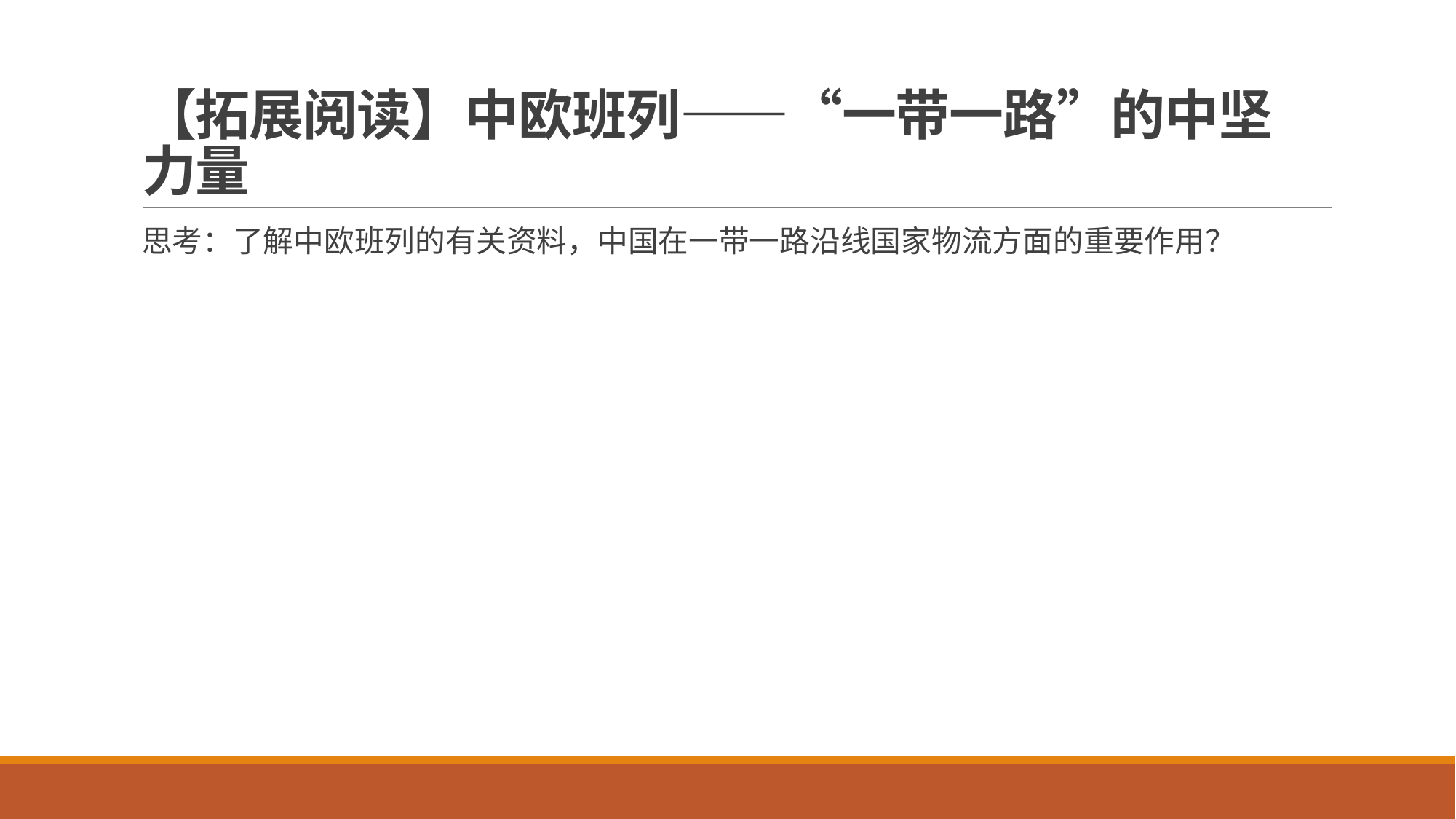

# 【拓展阅读】中欧班列——“一带一路”的中坚力量
思考：了解中欧班列的有关资料，中国在一带一路沿线国家物流方面的重要作用？